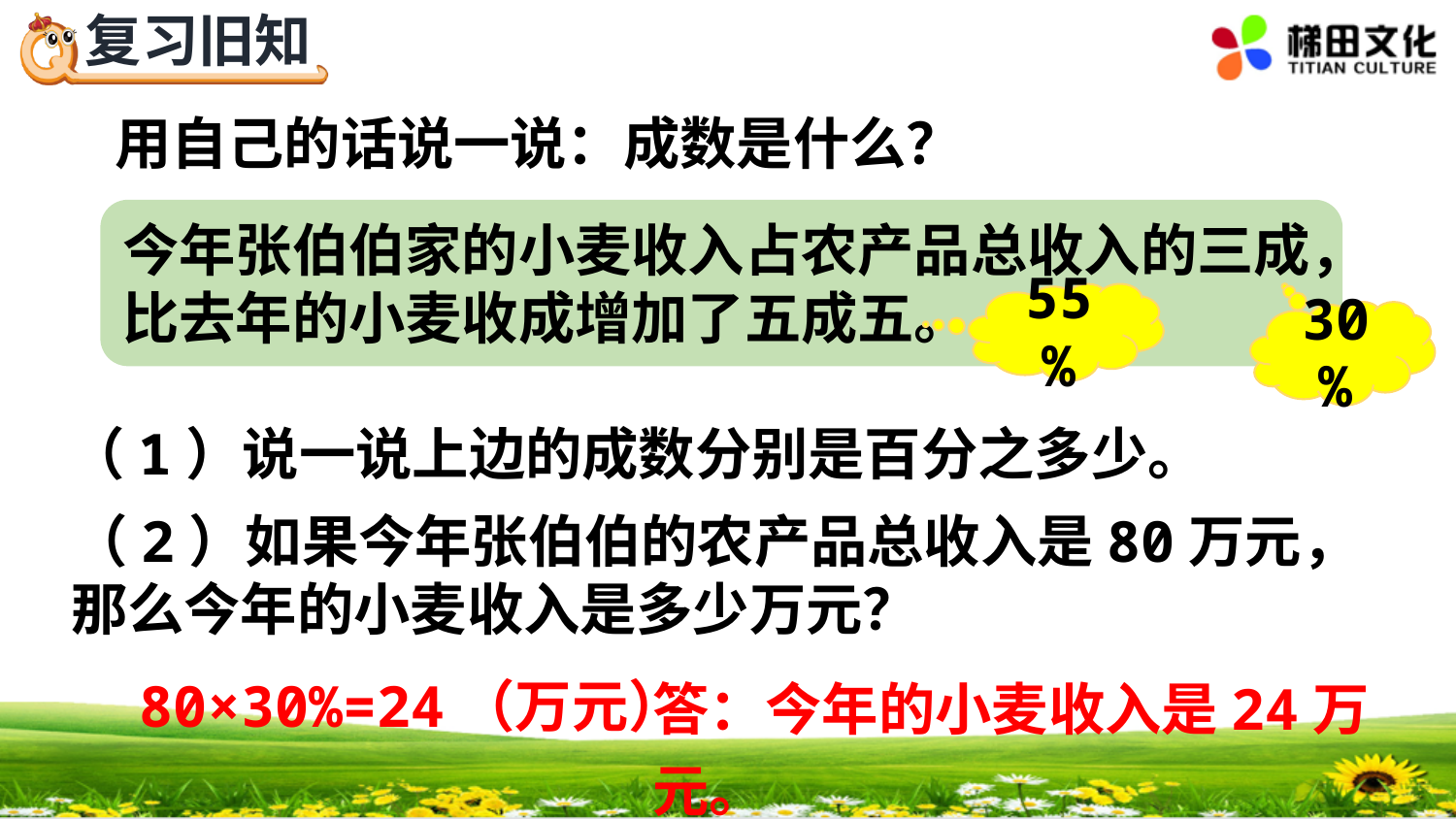

用自己的话说一说：成数是什么？
今年张伯伯家的小麦收入占农产品总收入的三成，比去年的小麦收成增加了五成五。
55%
30%
（1）说一说上边的成数分别是百分之多少。
（2）如果今年张伯伯的农产品总收入是80万元，那么今年的小麦收入是多少万元？
80×30%=24（万元）
答：今年的小麦收入是24万元。